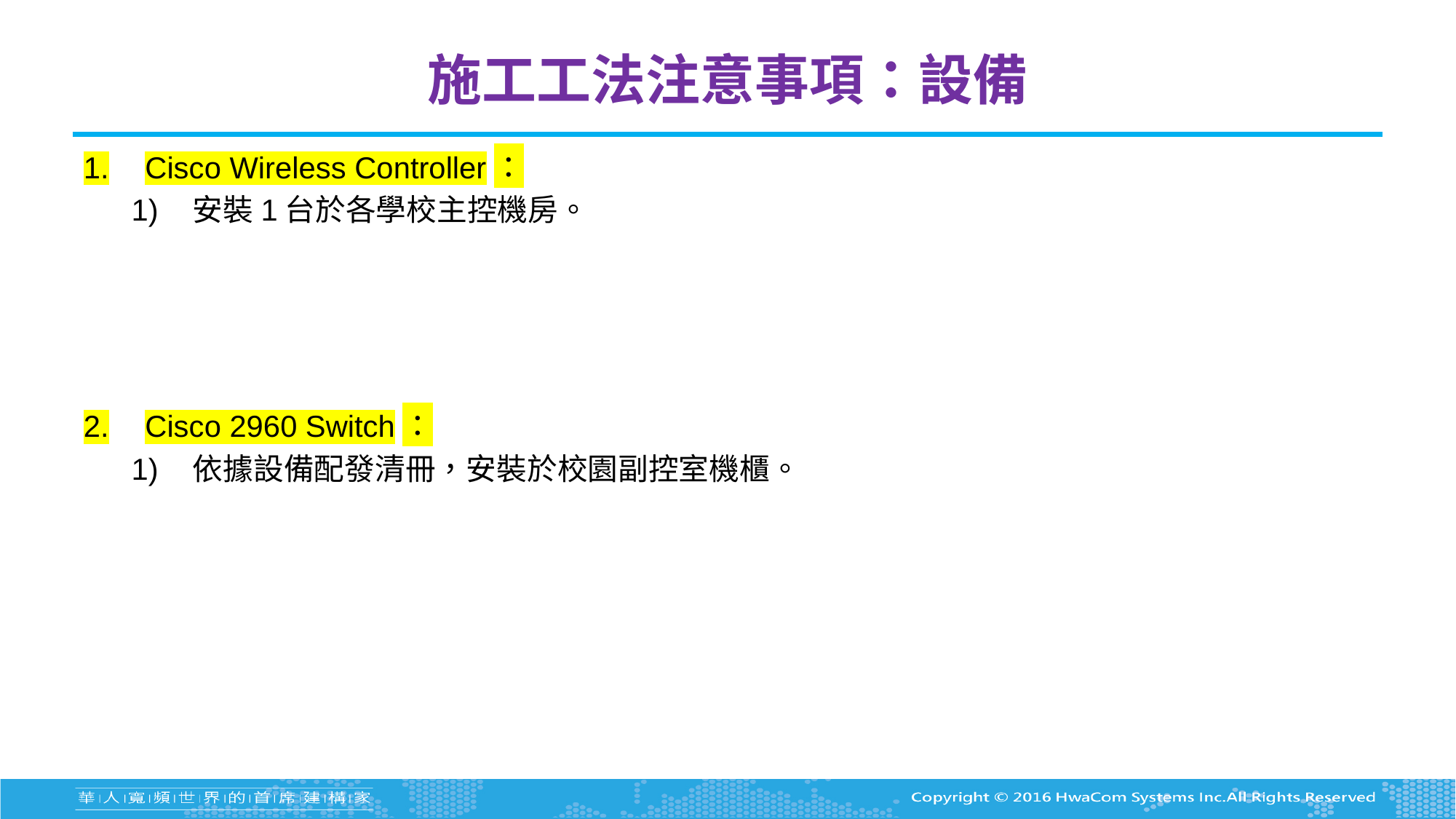

# 施工工法注意事項：設備
Cisco Wireless Controller：
安裝1台於各學校主控機房。

Cisco 2960 Switch：
依據設備配發清冊，安裝於校園副控室機櫃。